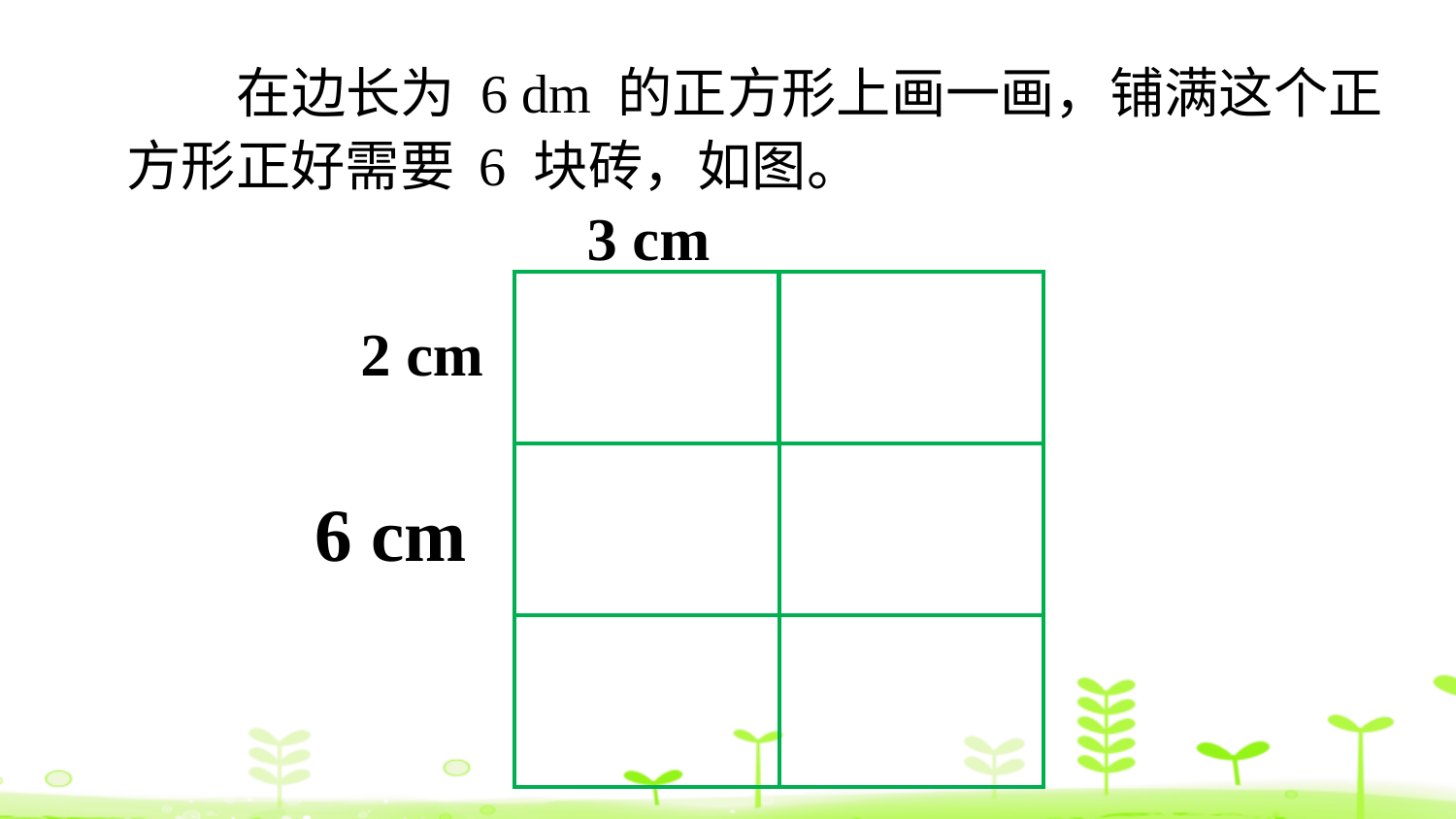

在边长为 6 dm 的正方形上画一画，铺满这个正方形正好需要 6 块砖，如图。
3 cm

2 cm

6 cm